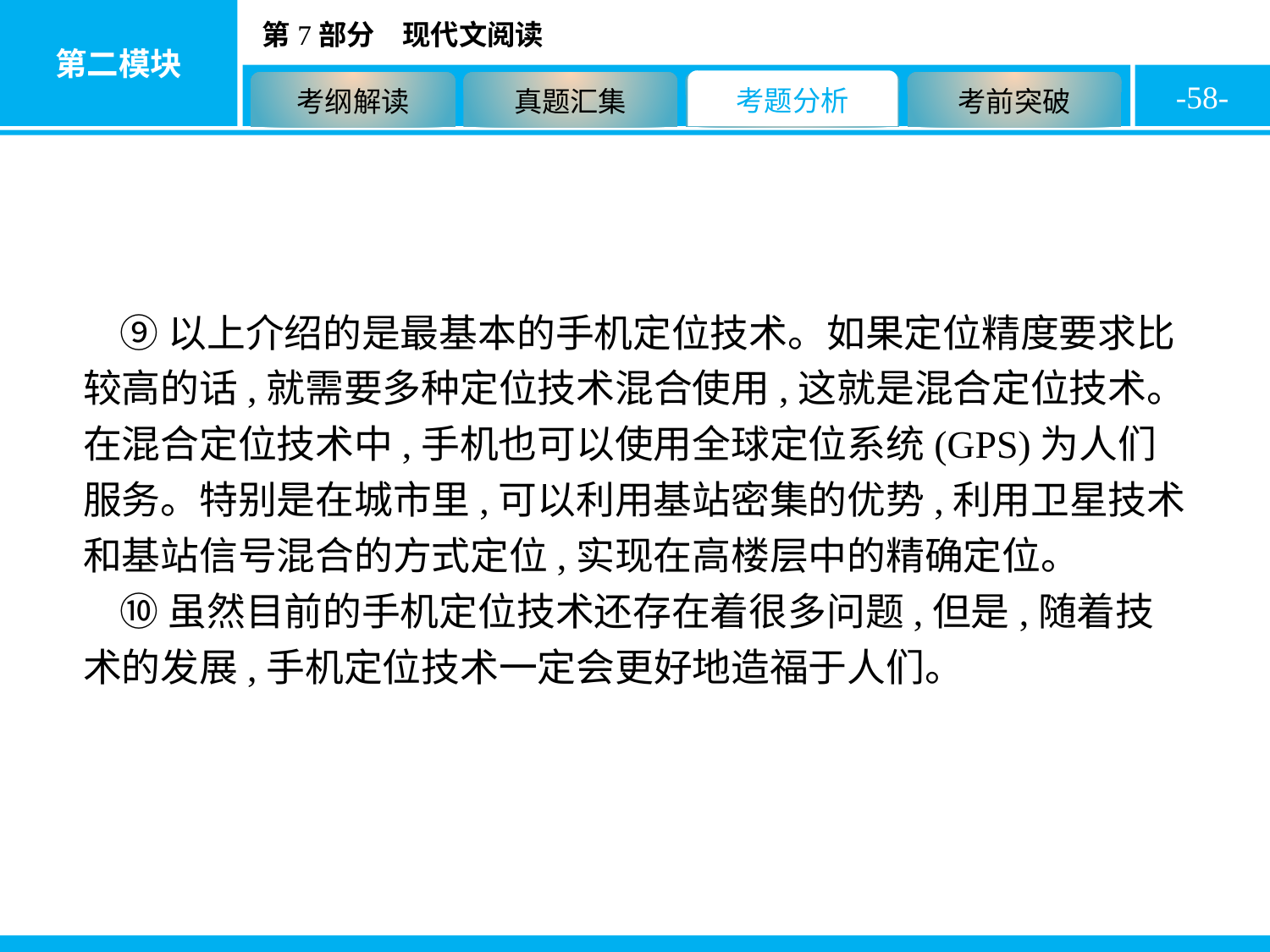

-58-
⑨以上介绍的是最基本的手机定位技术。如果定位精度要求比较高的话,就需要多种定位技术混合使用,这就是混合定位技术。在混合定位技术中,手机也可以使用全球定位系统(GPS)为人们服务。特别是在城市里,可以利用基站密集的优势,利用卫星技术和基站信号混合的方式定位,实现在高楼层中的精确定位。
⑩虽然目前的手机定位技术还存在着很多问题,但是,随着技术的发展,手机定位技术一定会更好地造福于人们。